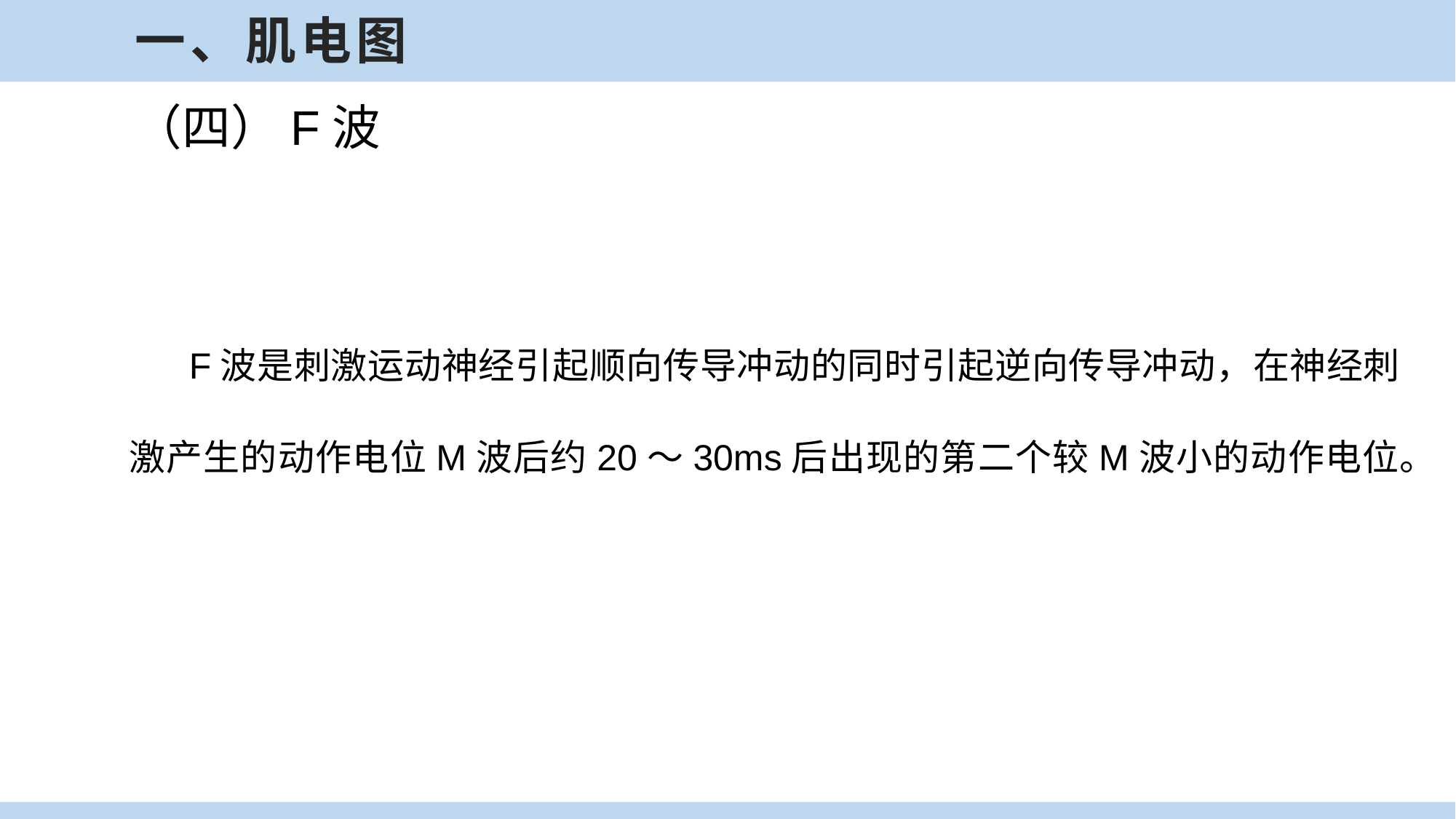

一、肌电图
（四）F波
F波是刺激运动神经引起顺向传导冲动的同时引起逆向传导冲动，在神经刺激产生的动作电位M波后约20～30ms后出现的第二个较M波小的动作电位。